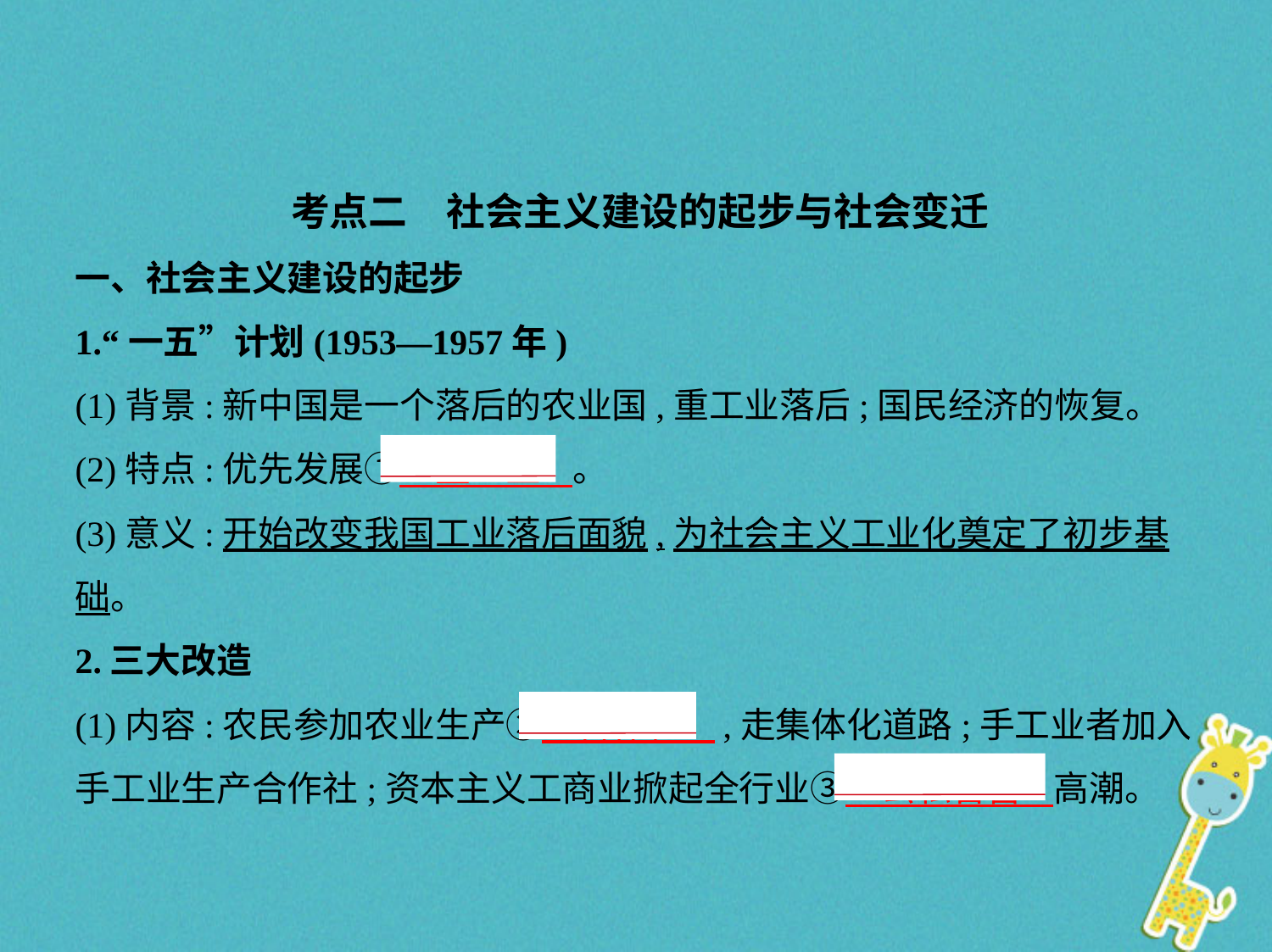

考点二　社会主义建设的起步与社会变迁
一、社会主义建设的起步
1.“一五”计划(1953—1957年)
(1)背景:新中国是一个落后的农业国,重工业落后;国民经济的恢复。
(2)特点:优先发展①　重工业    。
(3)意义:开始改变我国工业落后面貌,为社会主义工业化奠定了初步基
础。
2.三大改造
(1)内容:农民参加农业生产②　合作社    ,走集体化道路;手工业者加入
手工业生产合作社;资本主义工商业掀起全行业③　公私合营    高潮。